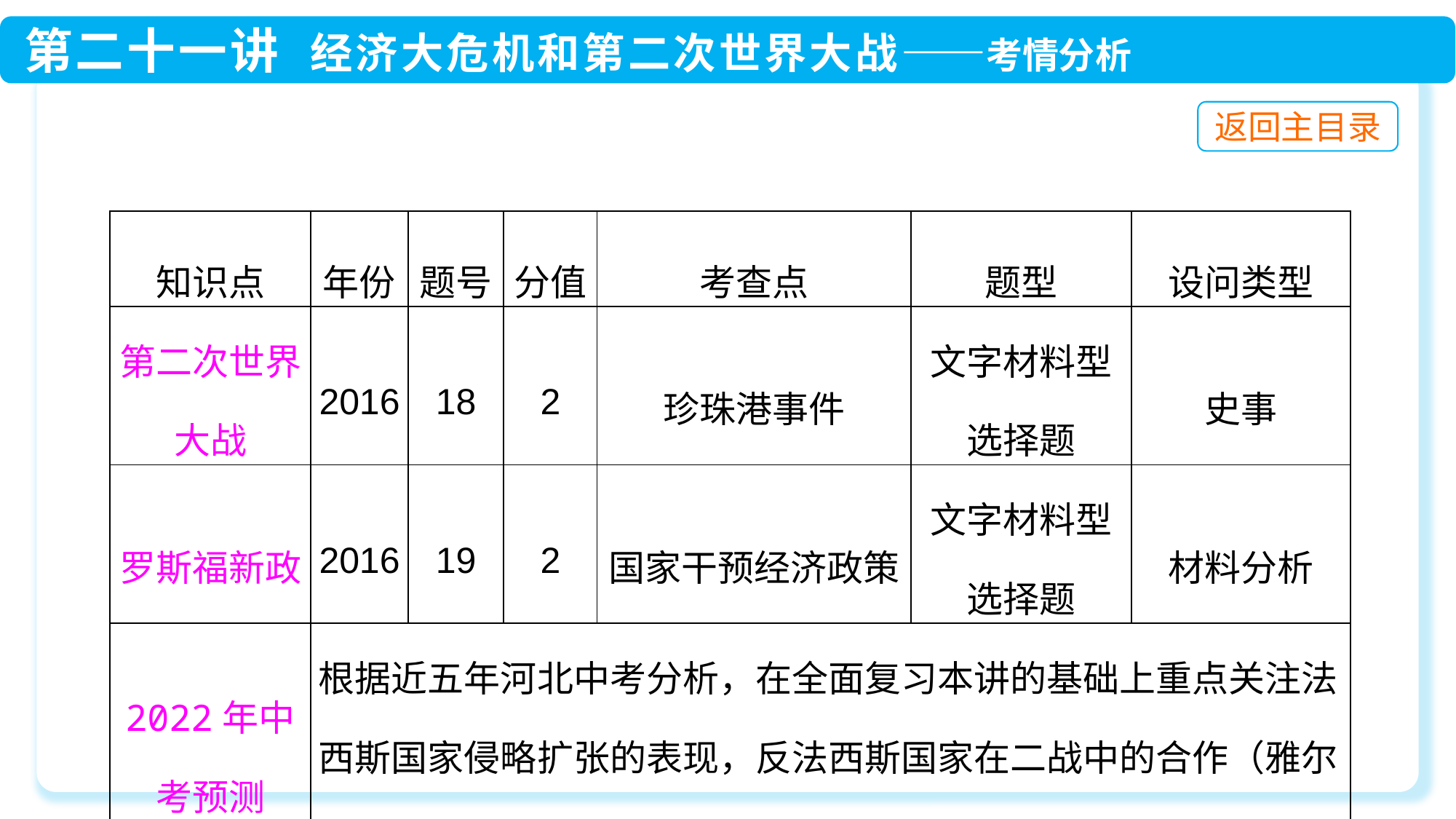

| 知识点 | 年份 | 题号 | 分值 | 考查点 | 题型 | 设问类型 |
| --- | --- | --- | --- | --- | --- | --- |
| 第二次世界大战 | 2016 | 18 | 2 | 珍珠港事件 | 文字材料型选择题 | 史事 |
| 罗斯福新政 | 2016 | 19 | 2 | 国家干预经济政策 | 文字材料型选择题 | 材料分析 |
| 2022年中考预测 | 根据近五年河北中考分析，在全面复习本讲的基础上重点关注法西斯国家侵略扩张的表现，反法西斯国家在二战中的合作（雅尔塔会议、反法西斯联盟的建立、欧洲第二战场的开辟等 |  |  |  |  |  |